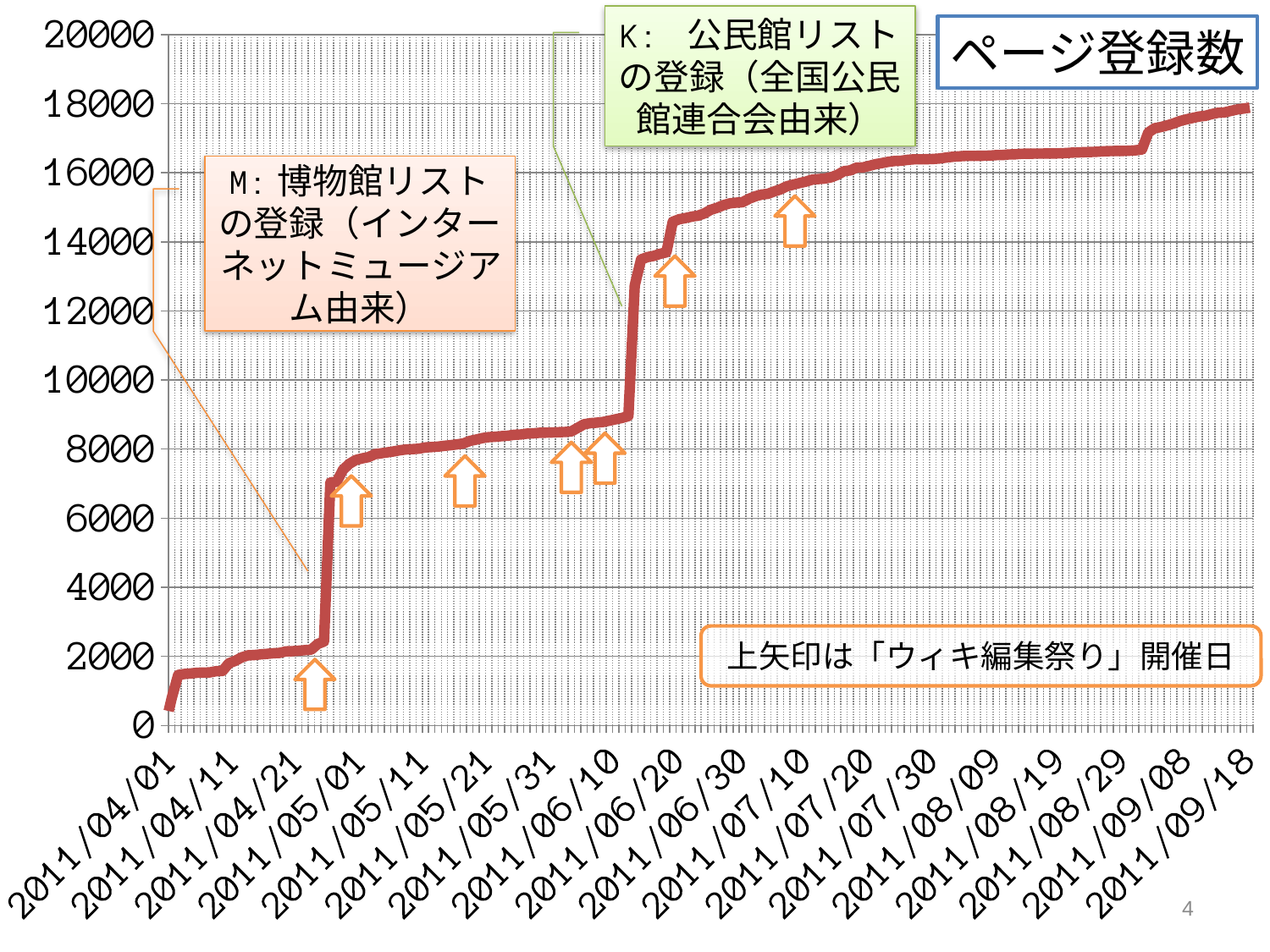

### Chart

| Category | Total pages |
|---|---|
| 40626 | 1.0 |
| 40627 | 8.0 |
| 40628 | 9.0 |
| 40629 | 21.0 |
| 40630 | 22.0 |
| 40631 | 23.0 |
| 40633 | 27.0 |
| 40634 | 807.0 |
| 40635 | 1462.0 |
| 40636 | 1491.0 |
| 40637 | 1505.0 |
| 40638 | 1526.0 |
| 40639 | 1530.0 |
| 40640 | 1536.0 |
| 40641 | 1570.0 |
| 40642 | 1579.0 |
| 40643 | 1799.0 |
| 40644 | 1870.0 |
| 40645 | 1968.0 |
| 40646 | 2029.0 |
| 40647 | 2037.0 |
| 40648 | 2057.0 |
| 40649 | 2072.0 |
| 40650 | 2089.0 |
| 40651 | 2099.0 |
| 40652 | 2144.0 |
| 40653 | 2149.0 |
| 40654 | 2164.0 |
| 40655 | 2179.0 |
| 40656 | 2195.0 |
| 40657 | 2355.0 |
| 40658 | 2429.0 |
| 40659 | 7035.0 |
| 40660 | 7051.0 |
| 40661 | 7402.0 |
| 40662 | 7575.0 |
| 40663 | 7685.0 |
| 40664 | 7731.0 |
| 40665 | 7767.0 |
| 40666 | 7852.0 |
| 40667 | 7879.0 |
| 40668 | 7906.0 |
| 40669 | 7933.0 |
| 40670 | 7969.0 |
| 40671 | 7992.0 |
| 40672 | 8000.0 |
| 40673 | 8013.0 |
| 40674 | 8050.0 |
| 40675 | 8059.0 |
| 40676 | 8073.0 |
| 40677 | 8096.0 |
| 40678 | 8114.0 |
| 40679 | 8138.0 |
| 40680 | 8163.0 |
| 40681 | 8236.0 |
| 40682 | 8276.0 |
| 40683 | 8320.0 |
| 40684 | 8348.0 |
| 40685 | 8358.0 |
| 40686 | 8375.0 |
| 40687 | 8388.0 |
| 40688 | 8415.0 |
| 40689 | 8423.0 |
| 40690 | 8448.0 |
| 40691 | 8456.0 |
| 40692 | 8473.0 |
| 40693 | 8476.0 |
| 40694 | 8482.0 |
| 40695 | 8490.0 |
| 40696 | 8496.0 |
| 40697 | 8512.0 |
| 40698 | 8615.0 |
| 40699 | 8719.0 |
| 40700 | 8751.0 |
| 40701 | 8766.0 |
| 40702 | 8786.0 |
| 40703 | 8823.0 |
| 40704 | 8864.0 |
| 40705 | 8903.0 |
| 40706 | 8957.0 |
| 40707 | 12738.0 |
| 40708 | 13490.0 |
| 40709 | 13558.0 |
| 40710 | 13592.0 |
| 40711 | 13652.0 |
| 40712 | 13697.0 |
| 40713 | 14581.0 |
| 40714 | 14653.0 |
| 40715 | 14688.0 |
| 40716 | 14730.0 |
| 40717 | 14759.0 |
| 40718 | 14824.0 |
| 40719 | 14928.0 |
| 40720 | 14985.0 |
| 40721 | 15062.0 |
| 40722 | 15115.0 |
| 40723 | 15135.0 |
| 40724 | 15146.0 |
| 40725 | 15243.0 |
| 40726 | 15317.0 |
| 40727 | 15367.0 |
| 40728 | 15389.0 |
| 40729 | 15458.0 |
| 40730 | 15520.0 |
| 40731 | 15608.0 |
| 40732 | 15655.0 |
| 40733 | 15702.0 |
| 40734 | 15743.0 |
| 40735 | 15802.0 |
| 40736 | 15818.0 |
| 40737 | 15832.0 |
| 40738 | 15870.0 |
| 40739 | 15941.0 |
| 40740 | 16044.0 |
| 40741 | 16069.0 |
| 40742 | 16148.0 |
| 40743 | 16155.0 |
| 40744 | 16199.0 |
| 40745 | 16248.0 |
| 40746 | 16280.0 |
| 40747 | 16316.0 |
| 40748 | 16339.0 |
| 40749 | 16347.0 |
| 40750 | 16373.0 |
| 40751 | 16388.0 |
| 40752 | 16389.0 |
| 40753 | 16392.0 |
| 40754 | 16398.0 |
| 40755 | 16411.0 |
| 40756 | 16437.0 |
| 40757 | 16459.0 |
| 40758 | 16472.0 |
| 40759 | 16485.0 |
| 40761 | 16488.0 |
| 40763 | 16496.0 |
| 40764 | 16510.0 |
| 40765 | 16511.0 |
| 40766 | 16530.0 |
| 40767 | 16533.0 |
| 40768 | 16549.0 |
| 40769 | 16550.0 |
| 40770 | 16553.0 |
| 40772 | 16556.0 |
| 40773 | 16557.0 |
| 40774 | 16561.0 |
| 40775 | 16569.0 |
| 40776 | 16582.0 |
| 40777 | 16589.0 |
| 40778 | 16597.0 |
| 40779 | 16602.0 |
| 40780 | 16608.0 |
| 40781 | 16622.0 |
| 40782 | 16628.0 |
| 40783 | 16630.0 |
| 40784 | 16632.0 |
| 40785 | 16638.0 |
| 40786 | 16649.0 |
| 40787 | 16673.0 |
| 40788 | 17164.0 |
| 40789 | 17289.0 |
| 40790 | 17323.0 |
| 40791 | 17372.0 |
| 40792 | 17427.0 |
| 40793 | 17498.0 |
| 40794 | 17545.0 |
| 40795 | 17587.0 |
| 40796 | 17627.0 |
| 40797 | 17648.0 |
| 40798 | 17698.0 |
| 40799 | 17735.0 |
| 40800 | 17745.0 |
| 40801 | 17790.0 |
| 40802 | 17831.0 |
| 40803 | 17857.0 |
| 40804 | 17884.0 |
K: 公民館リストの登録（全国公民館連合会由来）
ページ登録数
M:博物館リストの登録（インターネットミュージアム由来）

上矢印は「ウィキ編集祭り」開催日

4